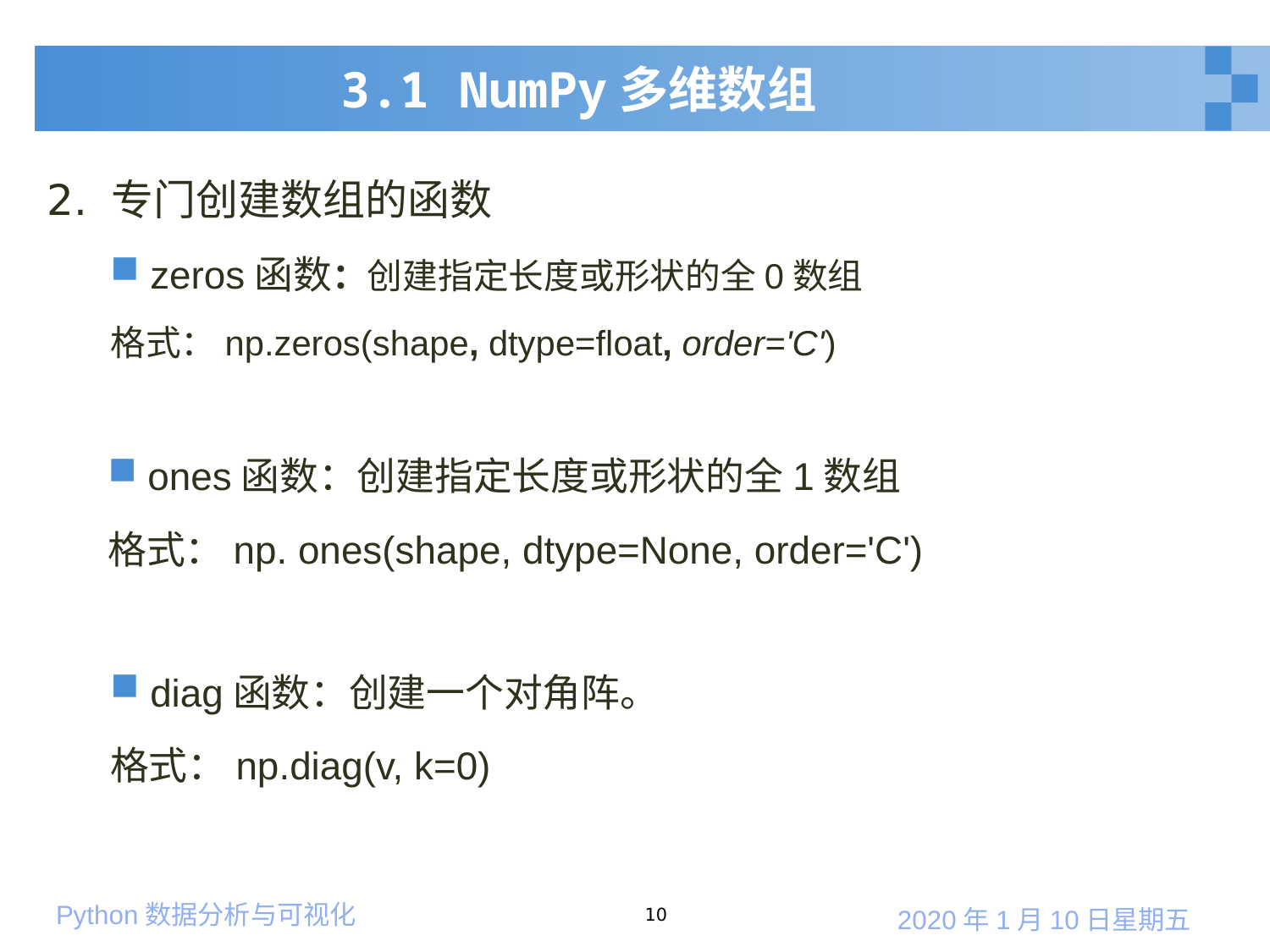

# 3.1 NumPy多维数组
2. 专门创建数组的函数
zeros函数：创建指定长度或形状的全0数组
格式：np.zeros(shape, dtype=float, order='C')
ones函数：创建指定长度或形状的全1数组
格式：np. ones(shape, dtype=None, order='C')
diag函数：创建一个对角阵。
格式：np.diag(v, k=0)

10
2020年1月10日星期五